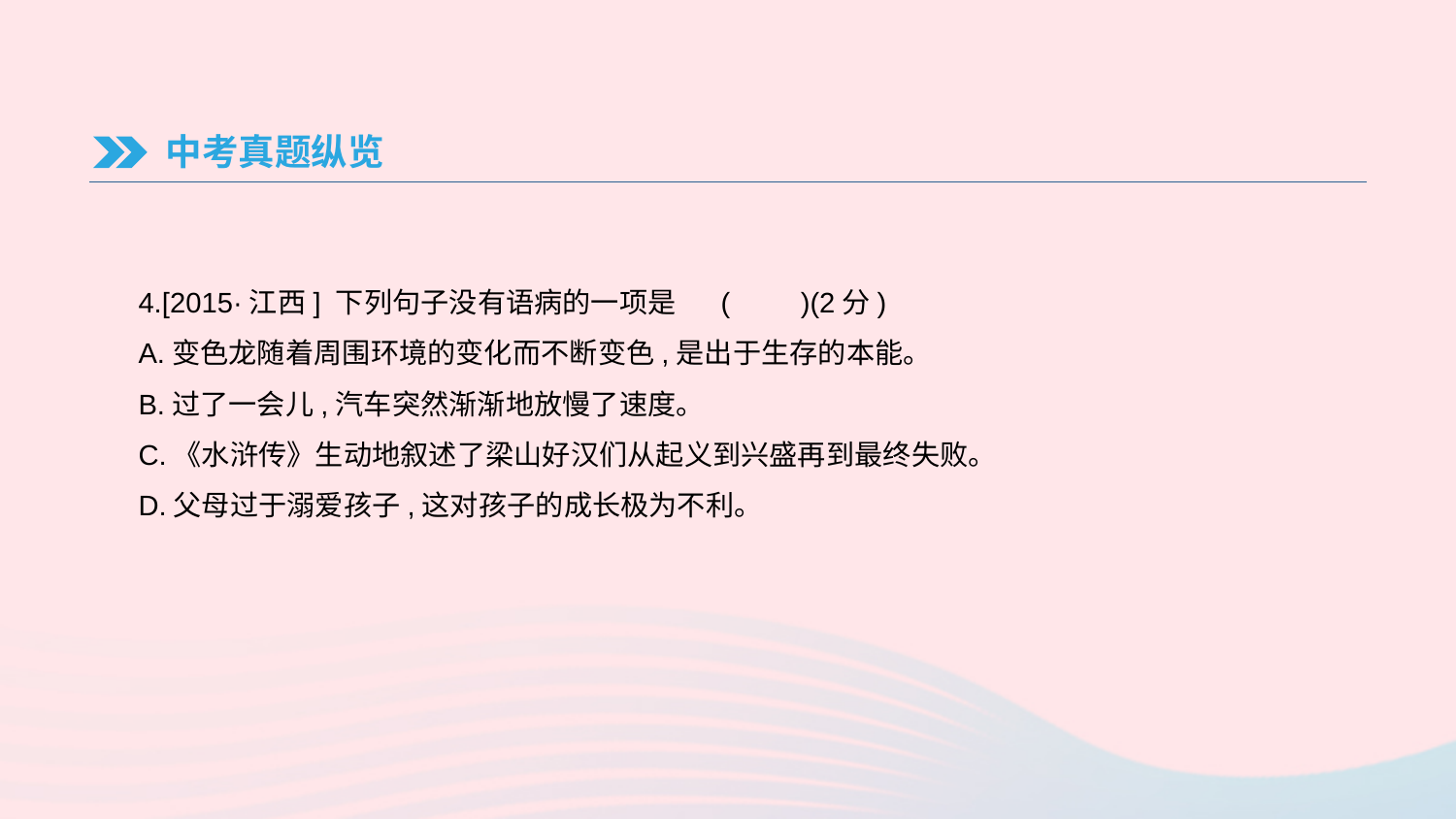

中考真题纵览

4.[2015·江西] 下列句子没有语病的一项是	(　　)(2分)
A.变色龙随着周围环境的变化而不断变色,是出于生存的本能。
B.过了一会儿,汽车突然渐渐地放慢了速度。
C.《水浒传》生动地叙述了梁山好汉们从起义到兴盛再到最终失败。
D.父母过于溺爱孩子,这对孩子的成长极为不利。